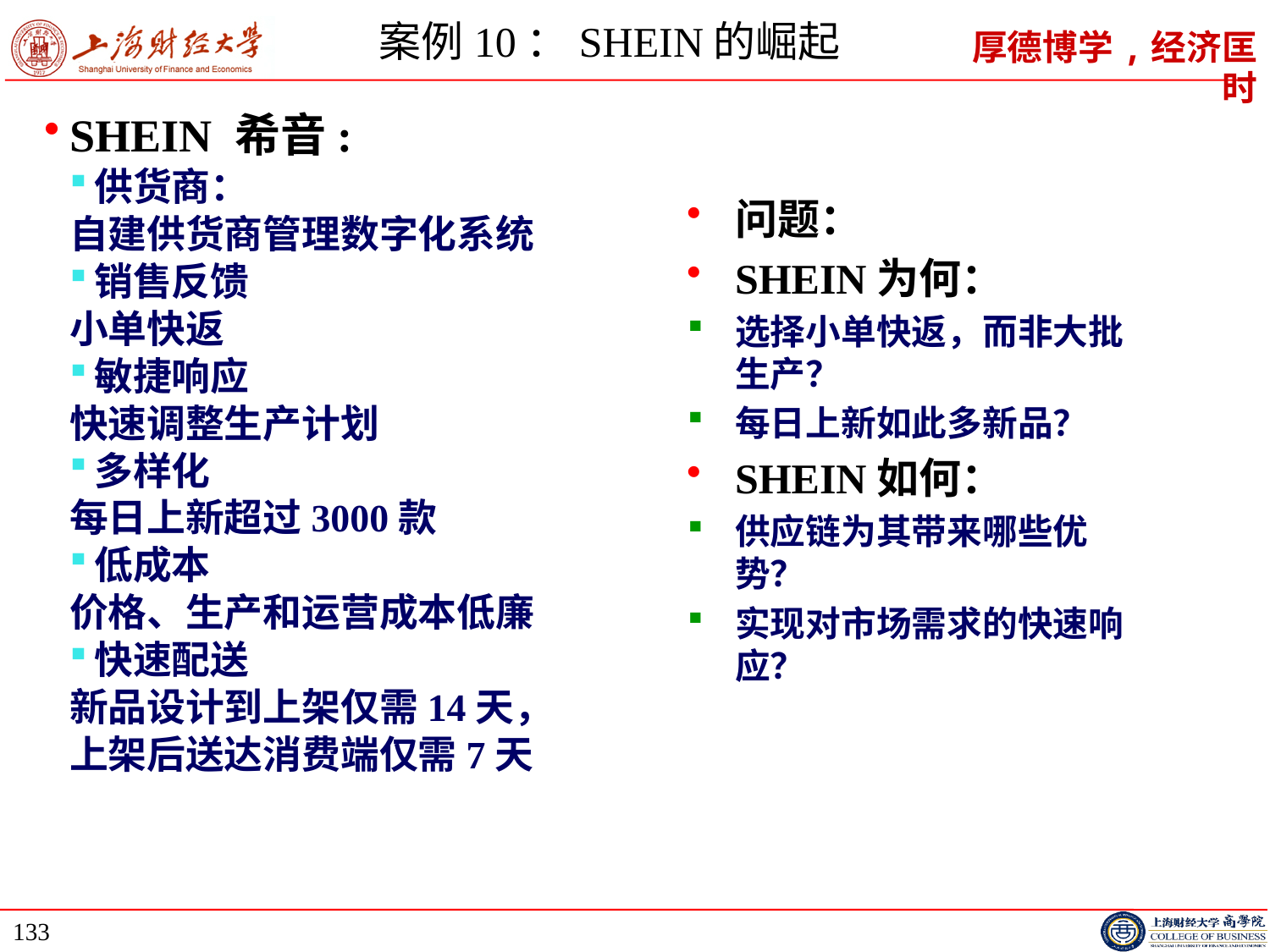

# 案例10：SHEIN的崛起
SHEIN 希音:
供货商：
自建供货商管理数字化系统
销售反馈
小单快返
敏捷响应
快速调整生产计划
多样化
每日上新超过3000款
低成本
价格、生产和运营成本低廉
快速配送
新品设计到上架仅需14天，
上架后送达消费端仅需7天

问题：
SHEIN为何：
选择小单快返，而非大批生产？
每日上新如此多新品？
SHEIN如何：
供应链为其带来哪些优势？
实现对市场需求的快速响应？
133